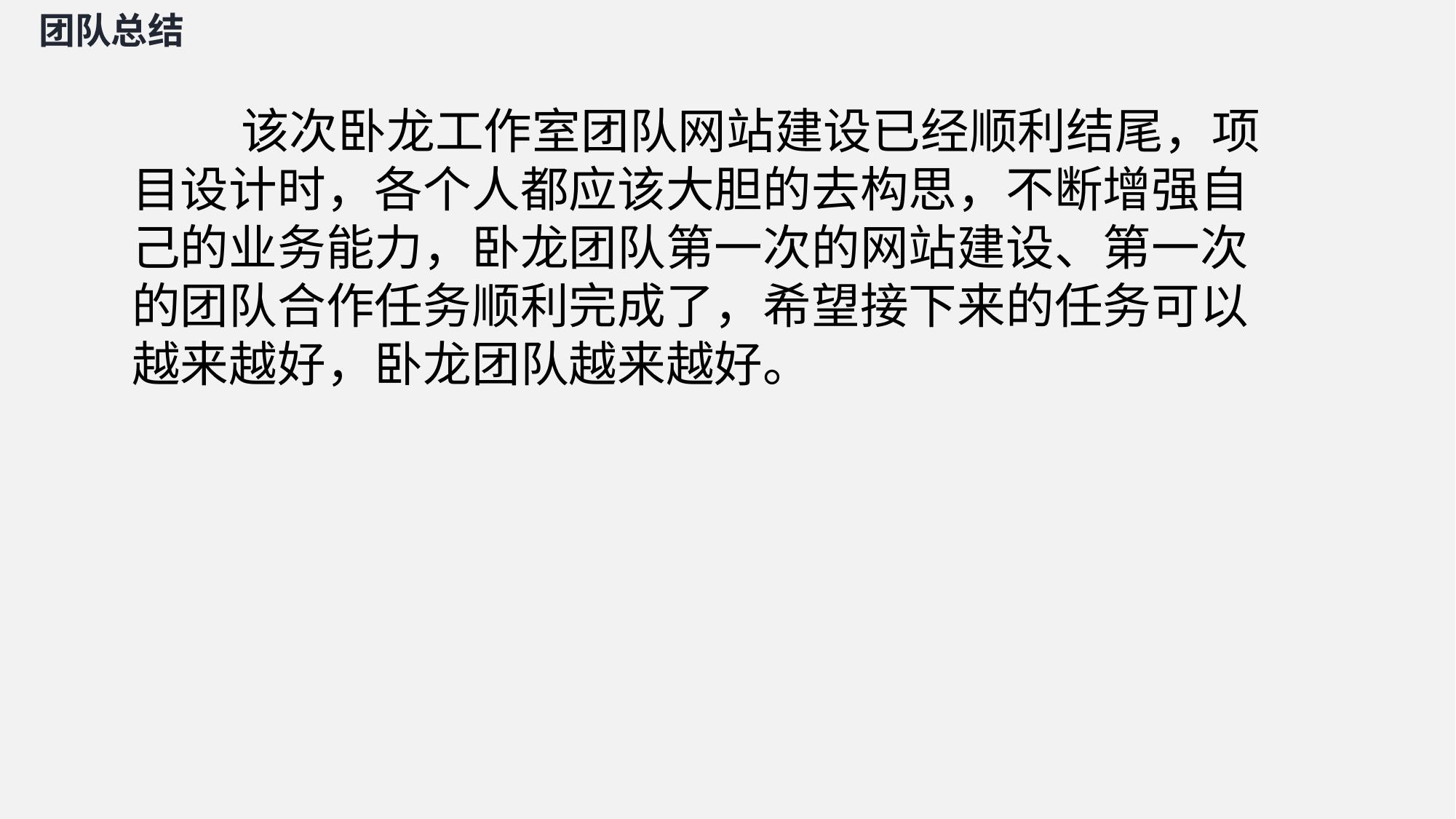

团队总结
	该次卧龙工作室团队网站建设已经顺利结尾，项目设计时，各个人都应该大胆的去构思，不断增强自己的业务能力，卧龙团队第一次的网站建设、第一次的团队合作任务顺利完成了，希望接下来的任务可以越来越好，卧龙团队越来越好。